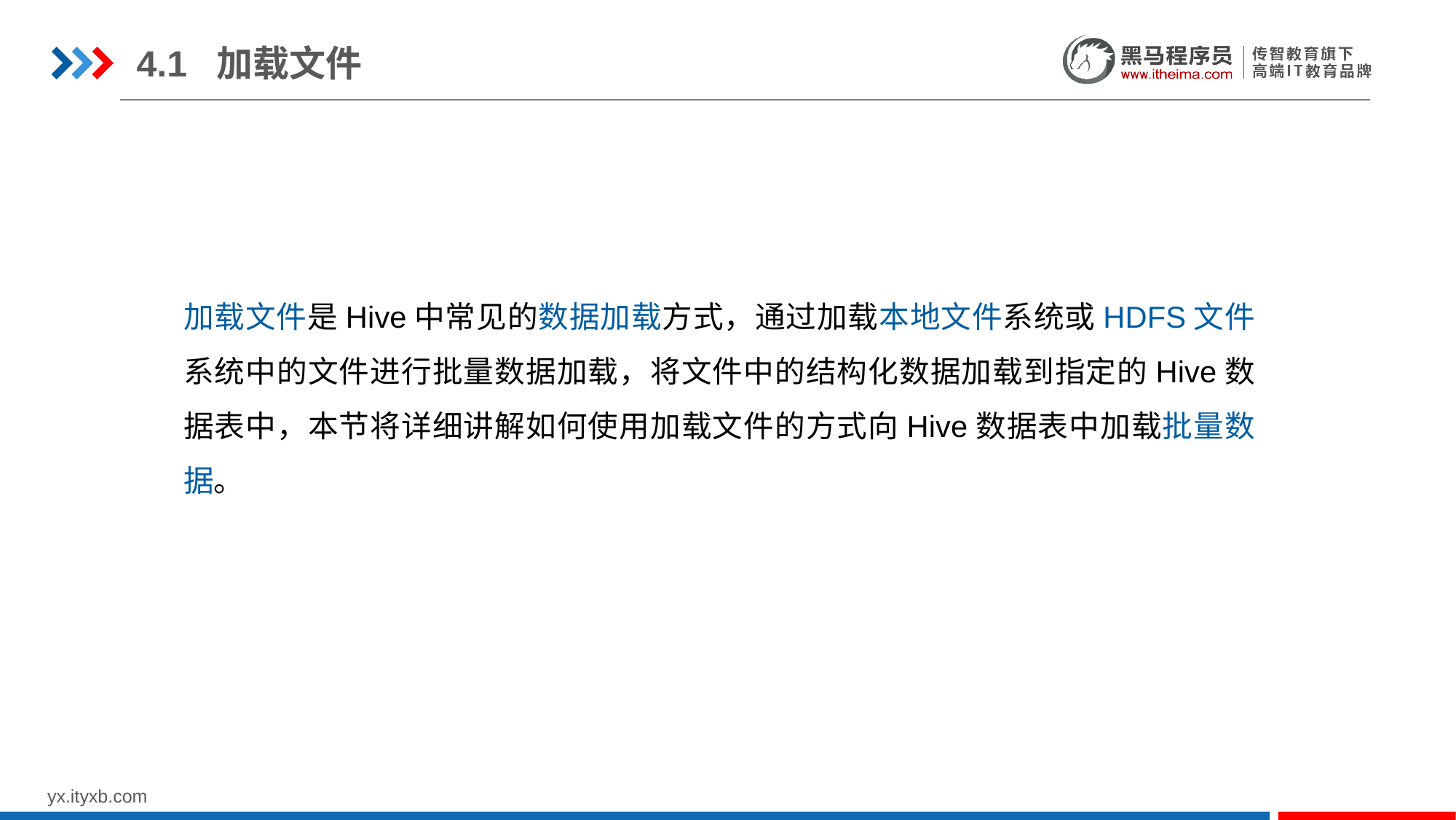

4.1  加载文件
加载文件是Hive中常见的数据加载方式，通过加载本地文件系统或HDFS文件系统中的文件进行批量数据加载，将文件中的结构化数据加载到指定的Hive数据表中，本节将详细讲解如何使用加载文件的方式向Hive数据表中加载批量数据。